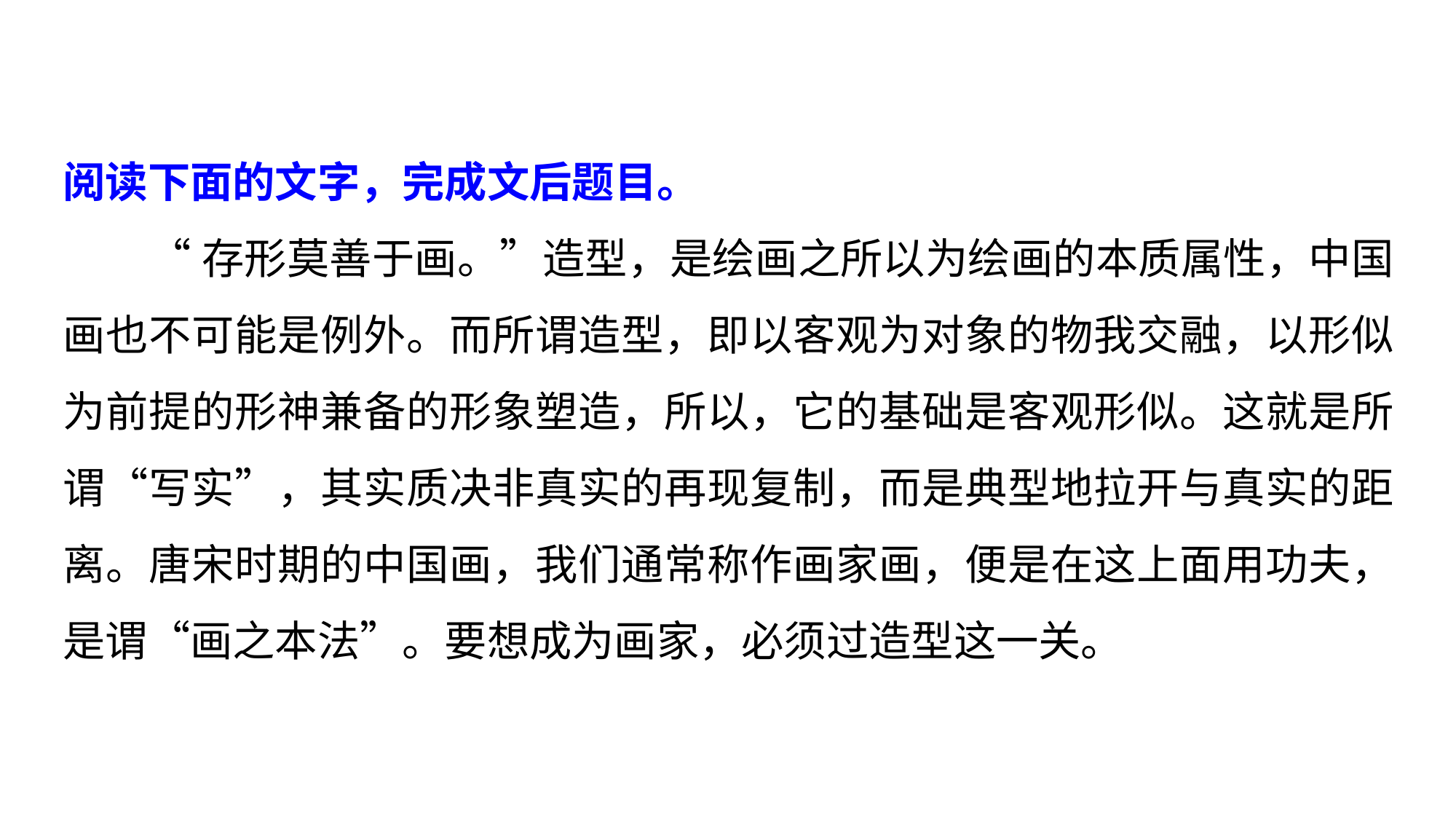

阅读下面的文字，完成文后题目。
“存形莫善于画。”造型，是绘画之所以为绘画的本质属性，中国画也不可能是例外。而所谓造型，即以客观为对象的物我交融，以形似为前提的形神兼备的形象塑造，所以，它的基础是客观形似。这就是所谓“写实”，其实质决非真实的再现复制，而是典型地拉开与真实的距离。唐宋时期的中国画，我们通常称作画家画，便是在这上面用功夫，是谓“画之本法”。要想成为画家，必须过造型这一关。